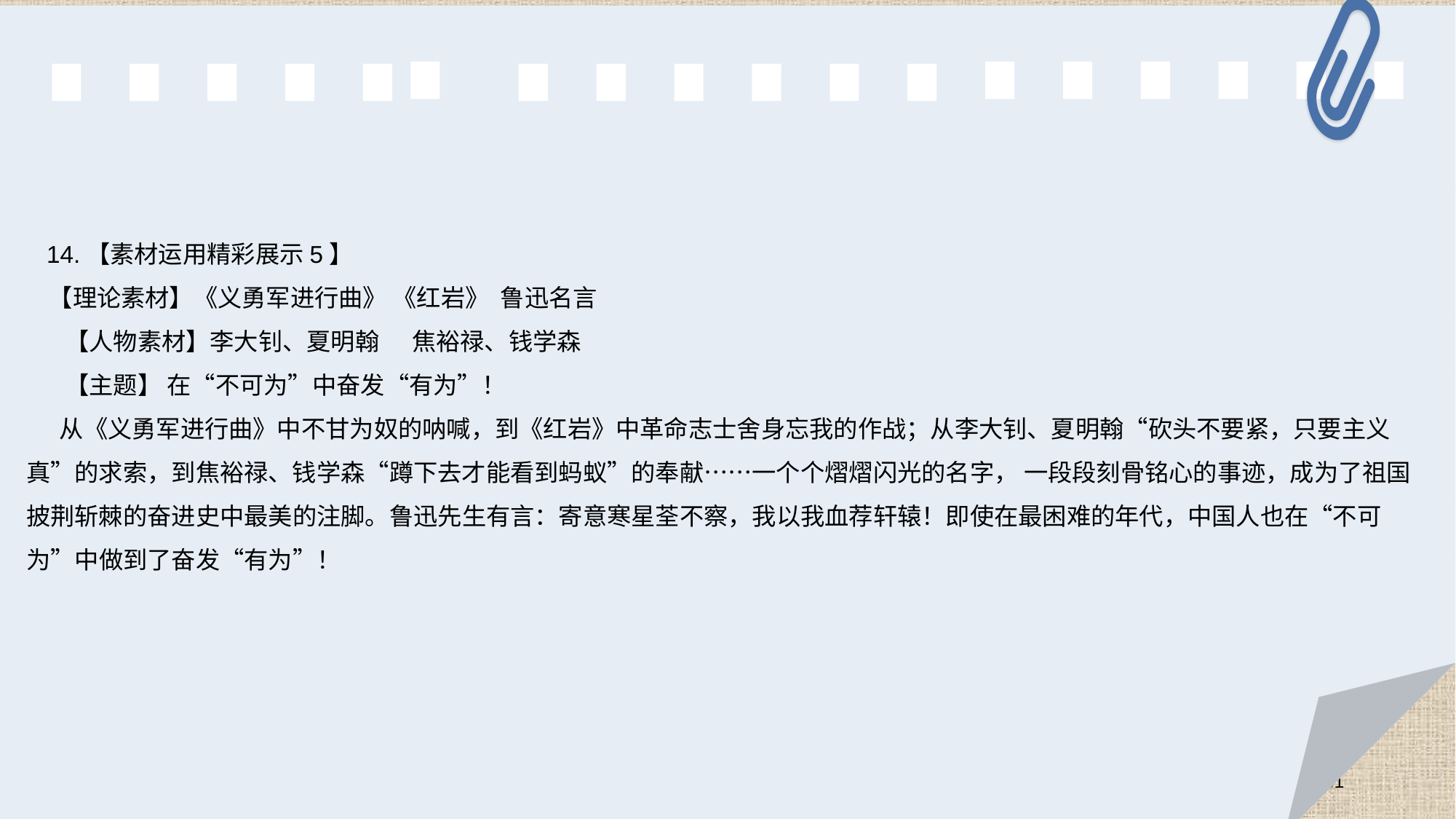

14.【素材运用精彩展示5】
   【理论素材】《义勇军进行曲》 《红岩》  鲁迅名言
      【人物素材】李大钊、夏明翰      焦裕禄、钱学森
      【主题】 在“不可为”中奋发“有为”！
     从《义勇军进行曲》中不甘为奴的呐喊，到《红岩》中革命志士舍身忘我的作战；从李大钊、夏明翰“砍头不要紧，只要主义真”的求索，到焦裕禄、钱学森“蹲下去才能看到蚂蚁”的奉献……一个个熠熠闪光的名字， 一段段刻骨铭心的事迹，成为了祖国披荆斩棘的奋进史中最美的注脚。鲁迅先生有言：寄意寒星荃不察，我以我血荐轩辕！即使在最困难的年代，中国人也在“不可为”中做到了奋发“有为”！
81